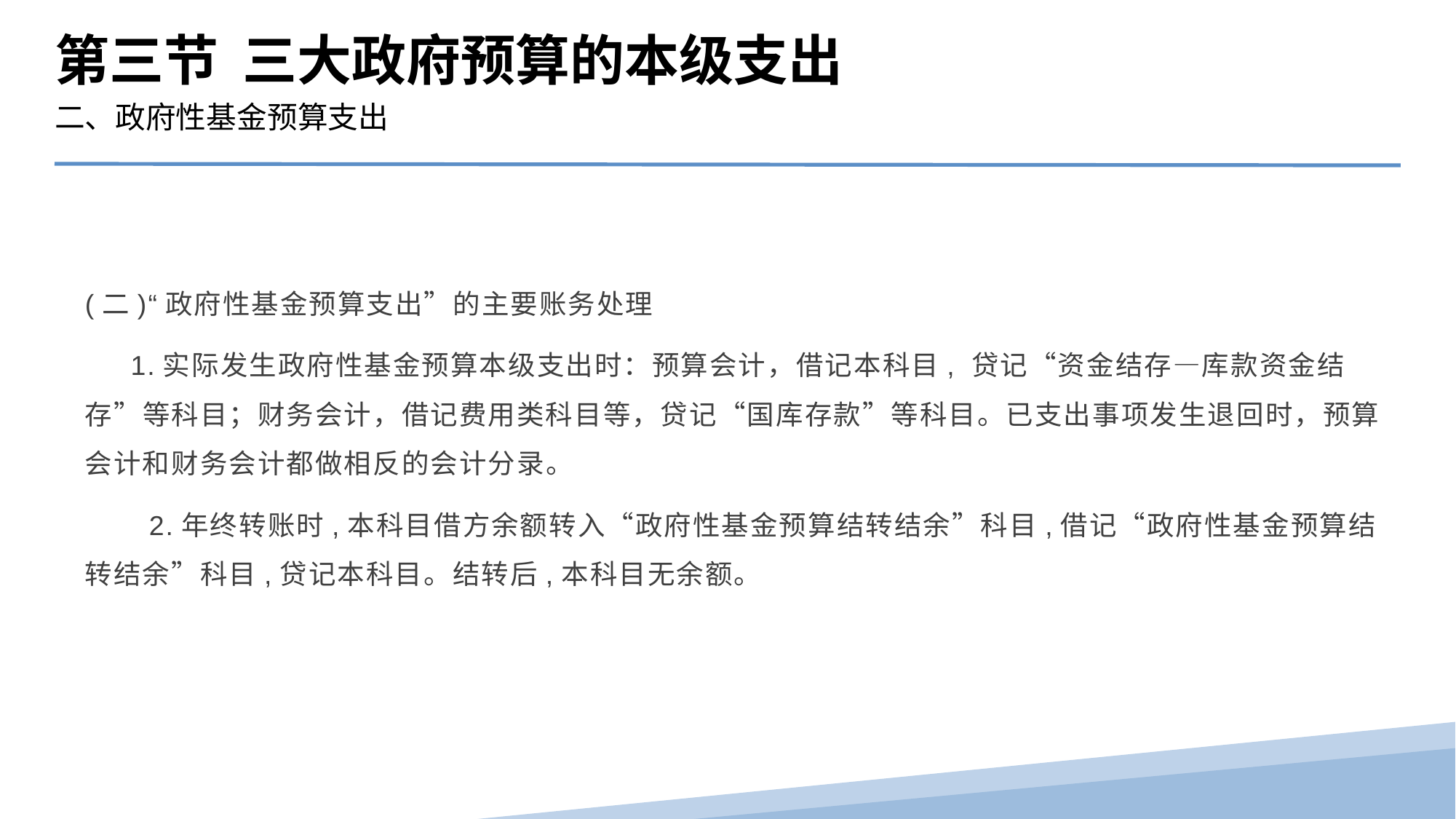

第三节  三大政府预算的本级支出
二、政府性基金预算支出
(二)“政府性基金预算支出”的主要账务处理
     1.实际发生政府性基金预算本级支出时：预算会计，借记本科目, 贷记“资金结存—库款资金结存”等科目；财务会计，借记费用类科目等，贷记“国库存款”等科目。已支出事项发生退回时，预算会计和财务会计都做相反的会计分录。
　　2.年终转账时,本科目借方余额转入“政府性基金预算结转结余”科目,借记“政府性基金预算结转结余”科目,贷记本科目。结转后,本科目无余额。